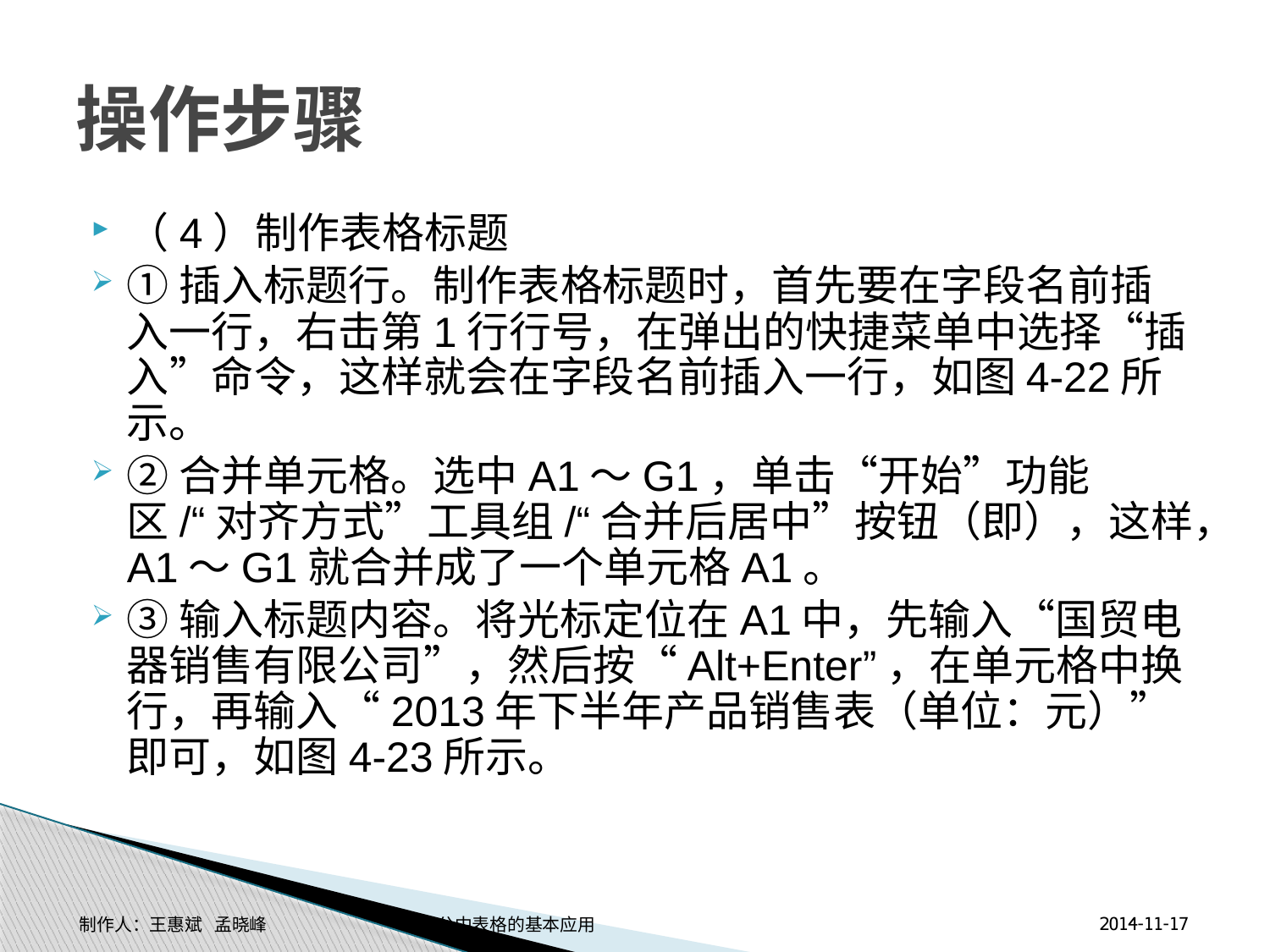

# 操作步骤
（4）制作表格标题
①插入标题行。制作表格标题时，首先要在字段名前插入一行，右击第1行行号，在弹出的快捷菜单中选择“插入”命令，这样就会在字段名前插入一行，如图4-22所示。
②合并单元格。选中A1～G1，单击“开始”功能区/“对齐方式”工具组/“合并后居中”按钮（即），这样，A1～G1就合并成了一个单元格A1。
③输入标题内容。将光标定位在A1中，先输入“国贸电器销售有限公司”，然后按“Alt+Enter”，在单元格中换行，再输入“2013年下半年产品销售表（单位：元）”即可，如图4-23所示。
2014-11-17
制作人：王惠斌   孟晓峰                                      办公中表格的基本应用